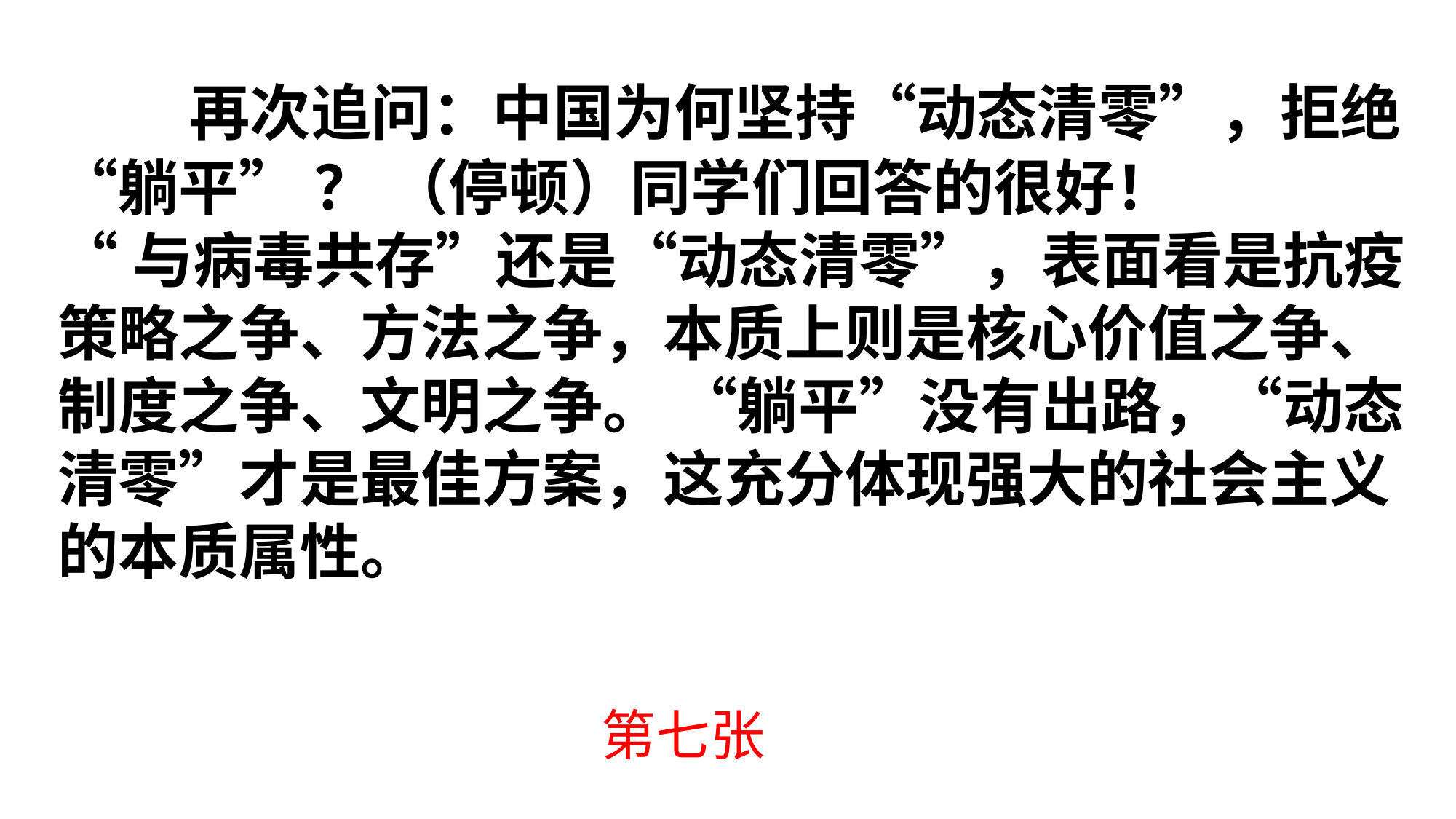

再次追问：中国为何坚持“动态清零”，拒绝“躺平” ？ （停顿）同学们回答的很好！
“与病毒共存”还是“动态清零”，表面看是抗疫策略之争、方法之争，本质上则是核心价值之争、制度之争、文明之争。 “躺平”没有出路，“动态清零”才是最佳方案，这充分体现强大的社会主义的本质属性。

第七张